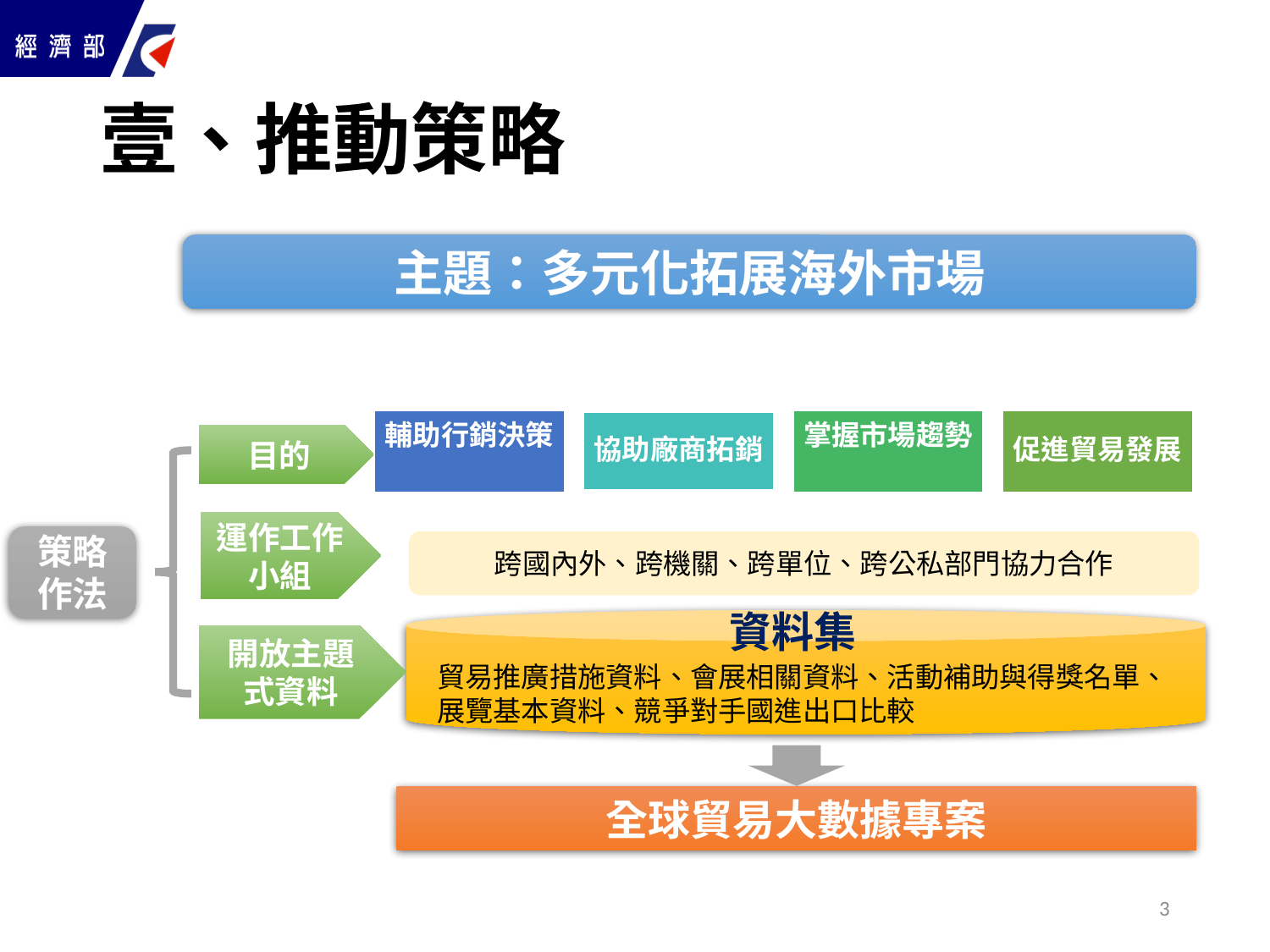

# 壹、推動策略
主題：多元化拓展海外市場
輔助行銷決策
協助廠商拓銷
掌握市場趨勢
促進貿易發展
目的

運作工作小組
策略
作法
跨國內外、跨機關、跨單位、跨公私部門協力合作
資料集

開放主題式資料
貿易推廣措施資料、會展相關資料、活動補助與得獎名單、展覽基本資料、競爭對手國進出口比較

全球貿易大數據專案
3